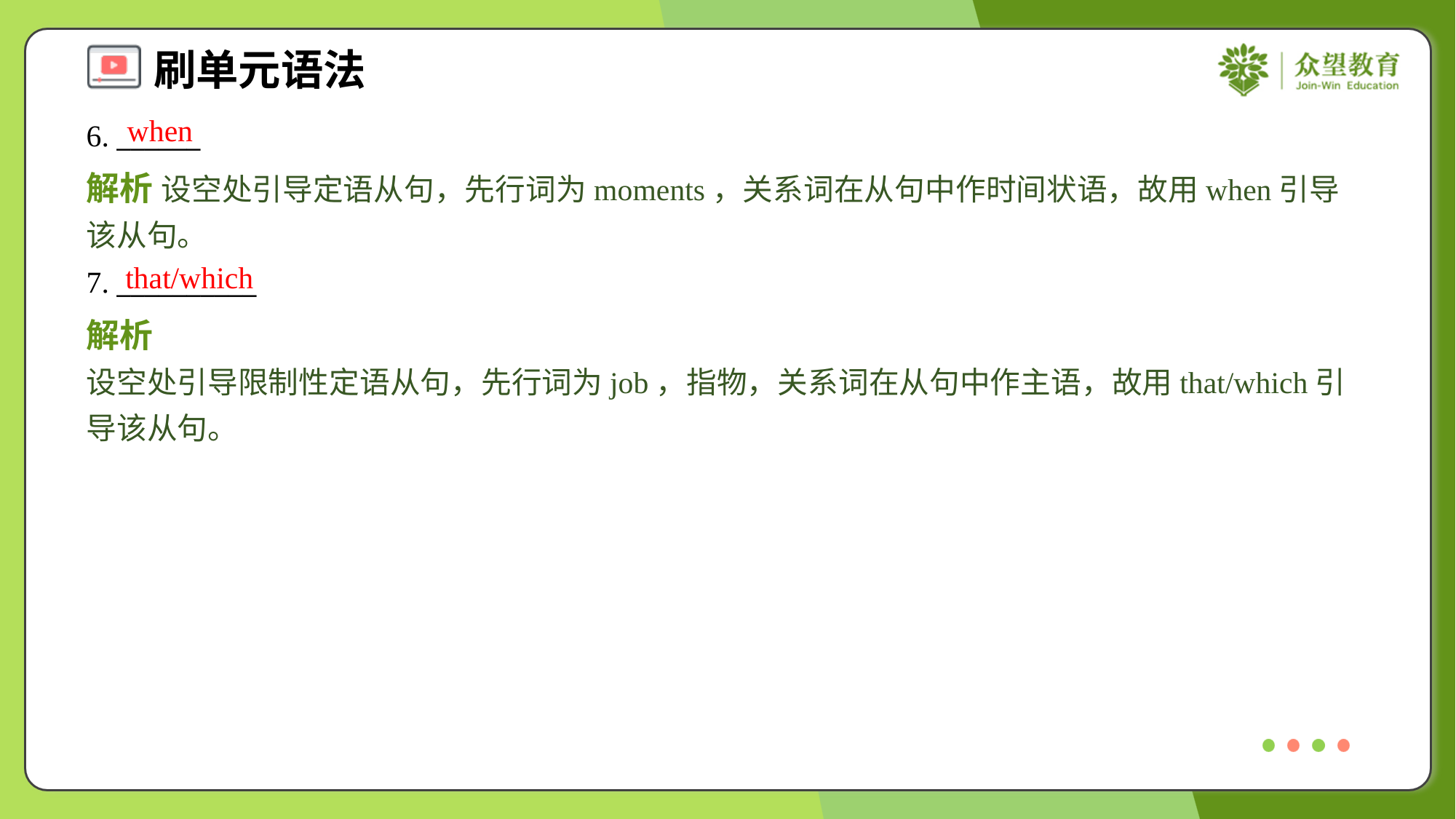

when
6. ______
解析 设空处引导定语从句，先行词为moments，关系词在从句中作时间状语，故用when引导该从句。
that/which
7. __________
解析 设空处引导限制性定语从句，先行词为job，指物，关系词在从句中作主语，故用that/which引导该从句。